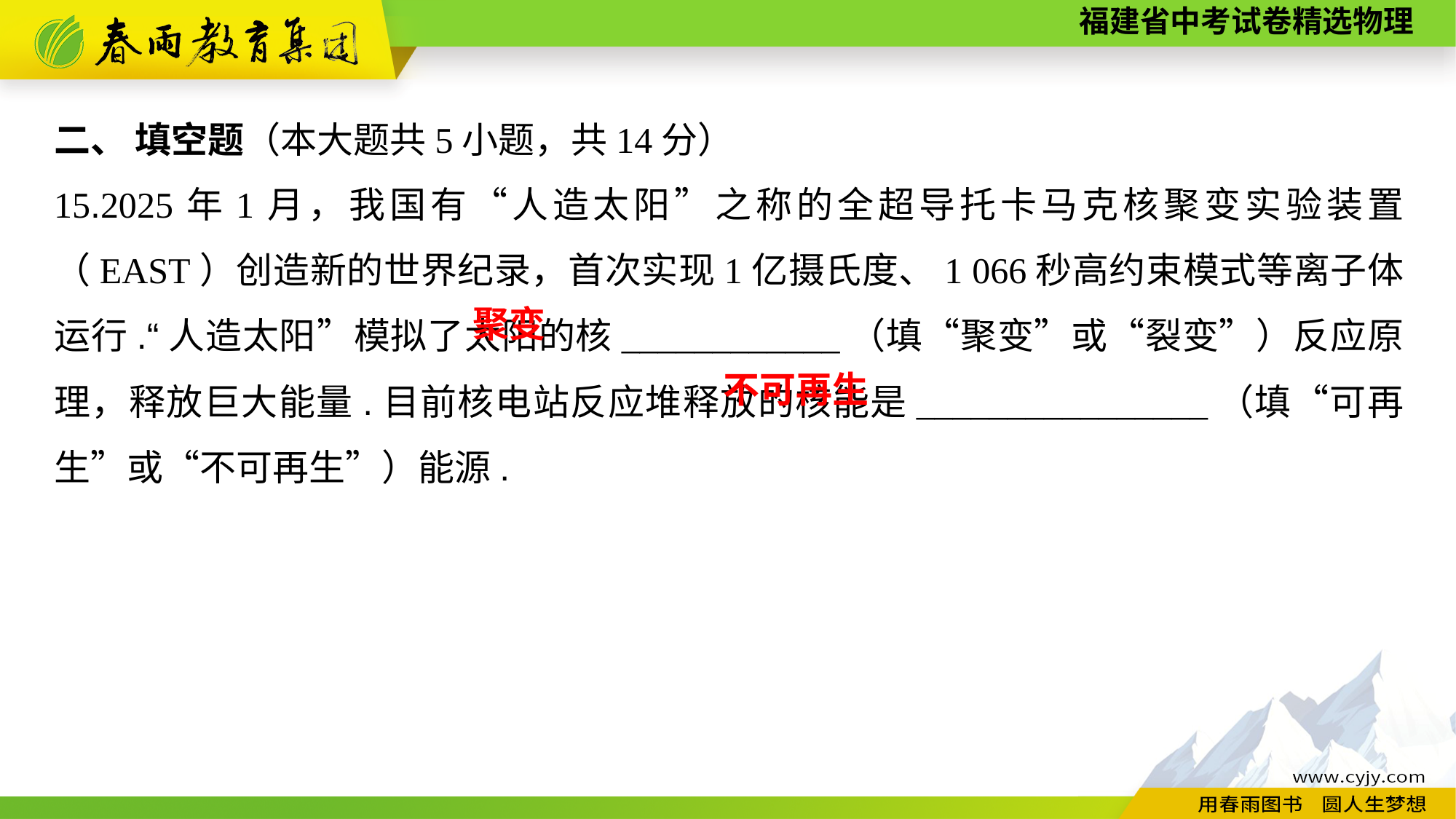

二、 填空题（本大题共5小题，共14分）
15.2025年1月，我国有“人造太阳”之称的全超导托卡马克核聚变实验装置（EAST）创造新的世界纪录，首次实现1亿摄氏度、1 066秒高约束模式等离子体运行.“人造太阳”模拟了太阳的核____________（填“聚变”或“裂变”）反应原理，释放巨大能量.目前核电站反应堆释放的核能是________________（填“可再生”或“不可再生”）能源.
聚变
不可再生